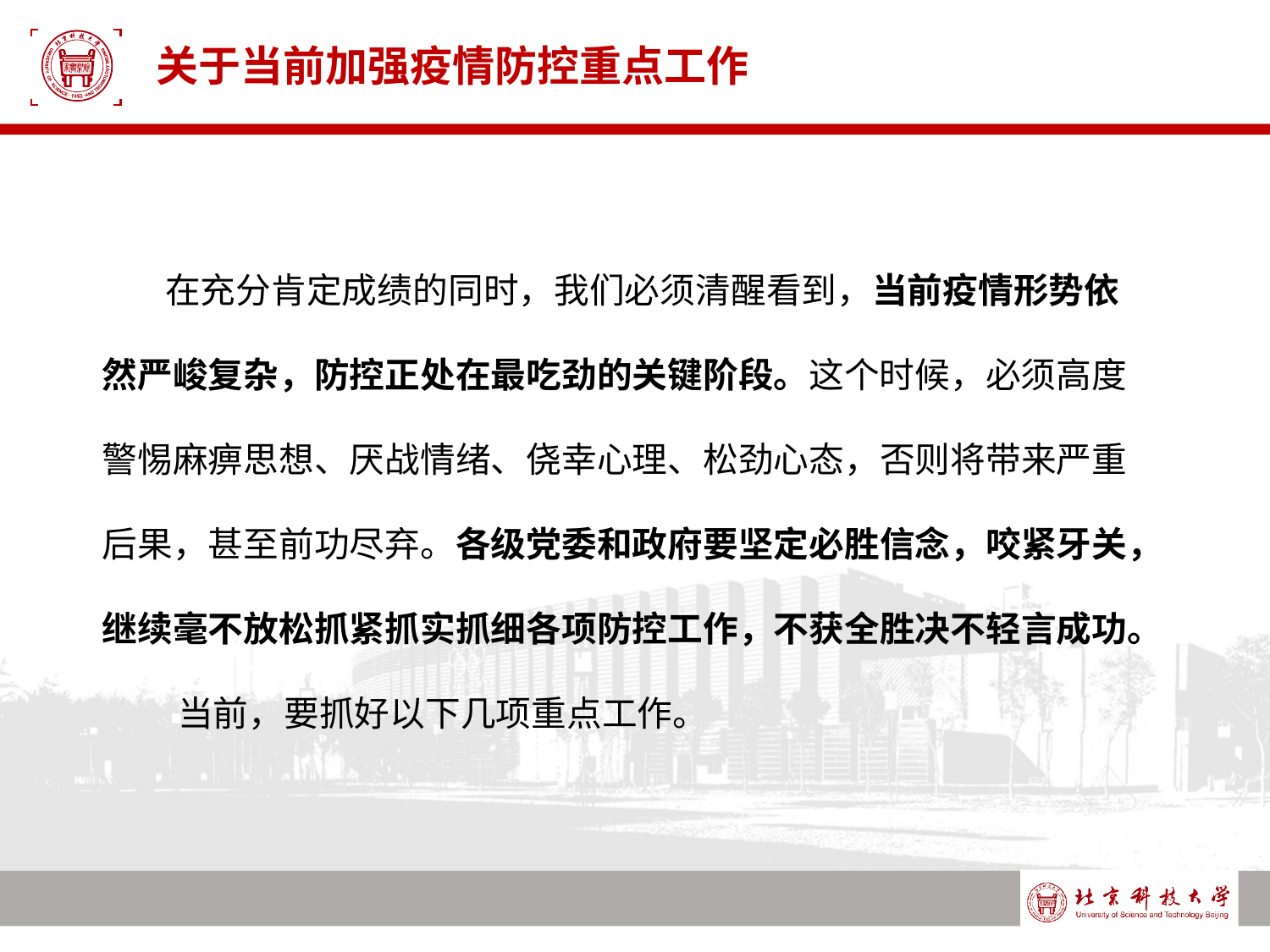

# 关于当前加强疫情防控重点工作
       在充分肯定成绩的同时，我们必须清醒看到，当前疫情形势依然严峻复杂，防控正处在最吃劲的关键阶段。这个时候，必须高度警惕麻痹思想、厌战情绪、侥幸心理、松劲心态，否则将带来严重后果，甚至前功尽弃。各级党委和政府要坚定必胜信念，咬紧牙关，继续毫不放松抓紧抓实抓细各项防控工作，不获全胜决不轻言成功。
 　   当前，要抓好以下几项重点工作。